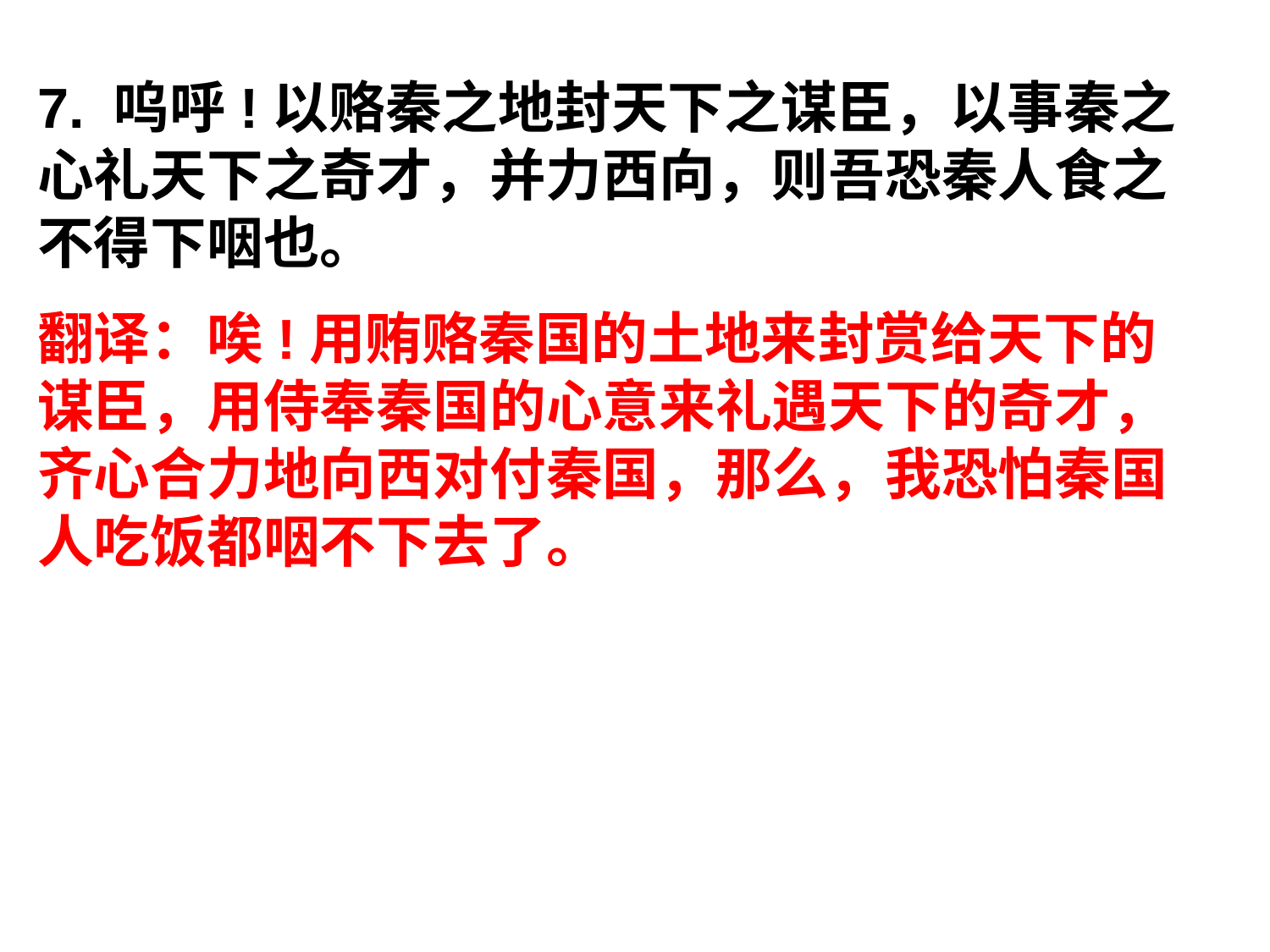

7. 呜呼!以赂秦之地封天下之谋臣，以事秦之心礼天下之奇才，并力西向，则吾恐秦人食之不得下咽也。
翻译：唉!用贿赂秦国的土地来封赏给天下的谋臣，用侍奉秦国的心意来礼遇天下的奇才，齐心合力地向西对付秦国，那么，我恐怕秦国人吃饭都咽不下去了。